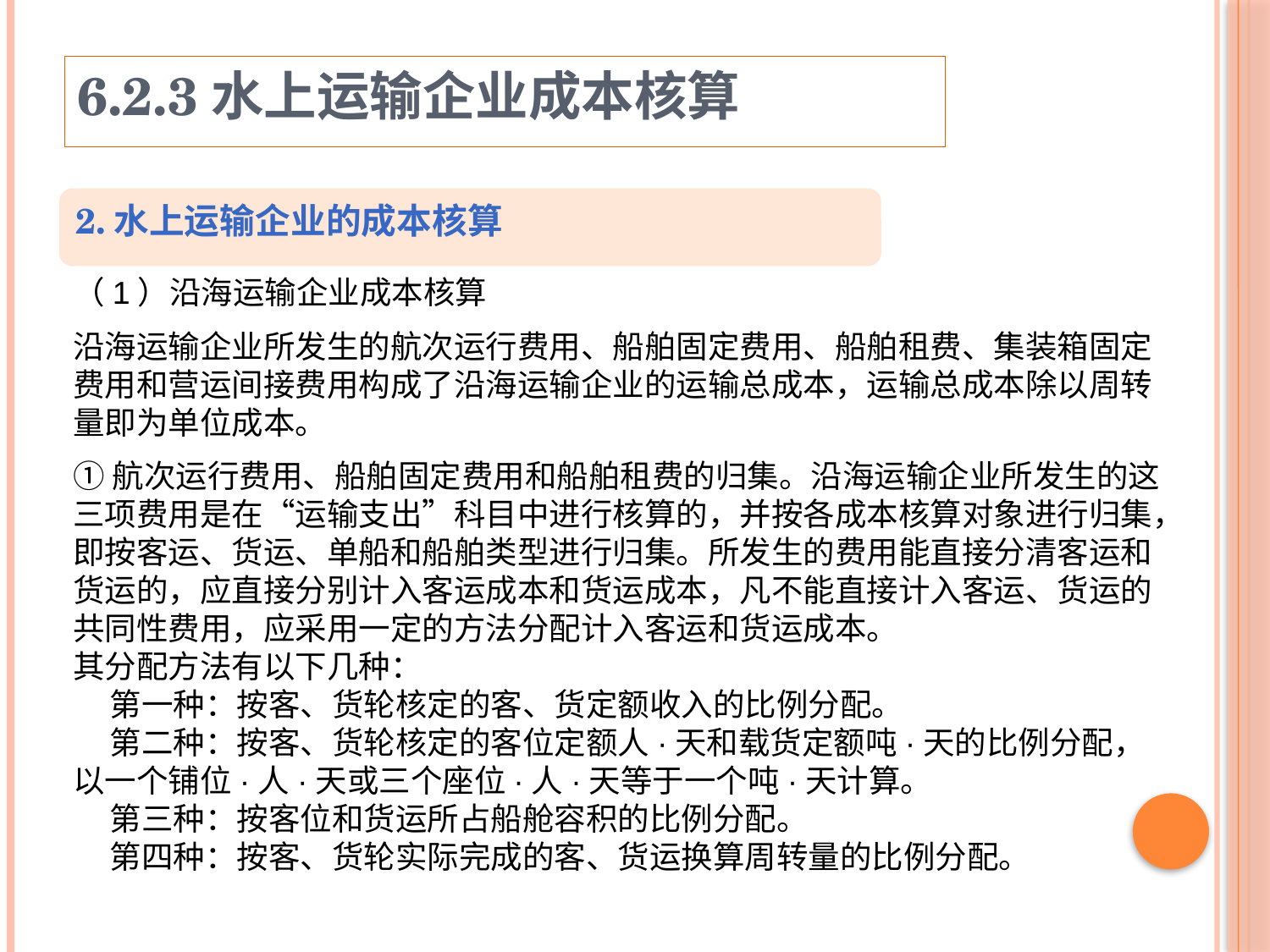

6.2.3水上运输企业成本核算
2.水上运输企业的成本核算
（1）沿海运输企业成本核算
沿海运输企业所发生的航次运行费用、船舶固定费用、船舶租费、集装箱固定费用和营运间接费用构成了沿海运输企业的运输总成本，运输总成本除以周转量即为单位成本。
①航次运行费用、船舶固定费用和船舶租费的归集。沿海运输企业所发生的这三项费用是在“运输支出”科目中进行核算的，并按各成本核算对象进行归集，即按客运、货运、单船和船舶类型进行归集。所发生的费用能直接分清客运和货运的，应直接分别计入客运成本和货运成本，凡不能直接计入客运、货运的共同性费用，应采用一定的方法分配计入客运和货运成本。
其分配方法有以下几种：
    第一种：按客、货轮核定的客、货定额收入的比例分配。
    第二种：按客、货轮核定的客位定额人·天和载货定额吨·天的比例分配，以一个铺位·人·天或三个座位·人·天等于一个吨·天计算。
    第三种：按客位和货运所占船舱容积的比例分配。
    第四种：按客、货轮实际完成的客、货运换算周转量的比例分配。